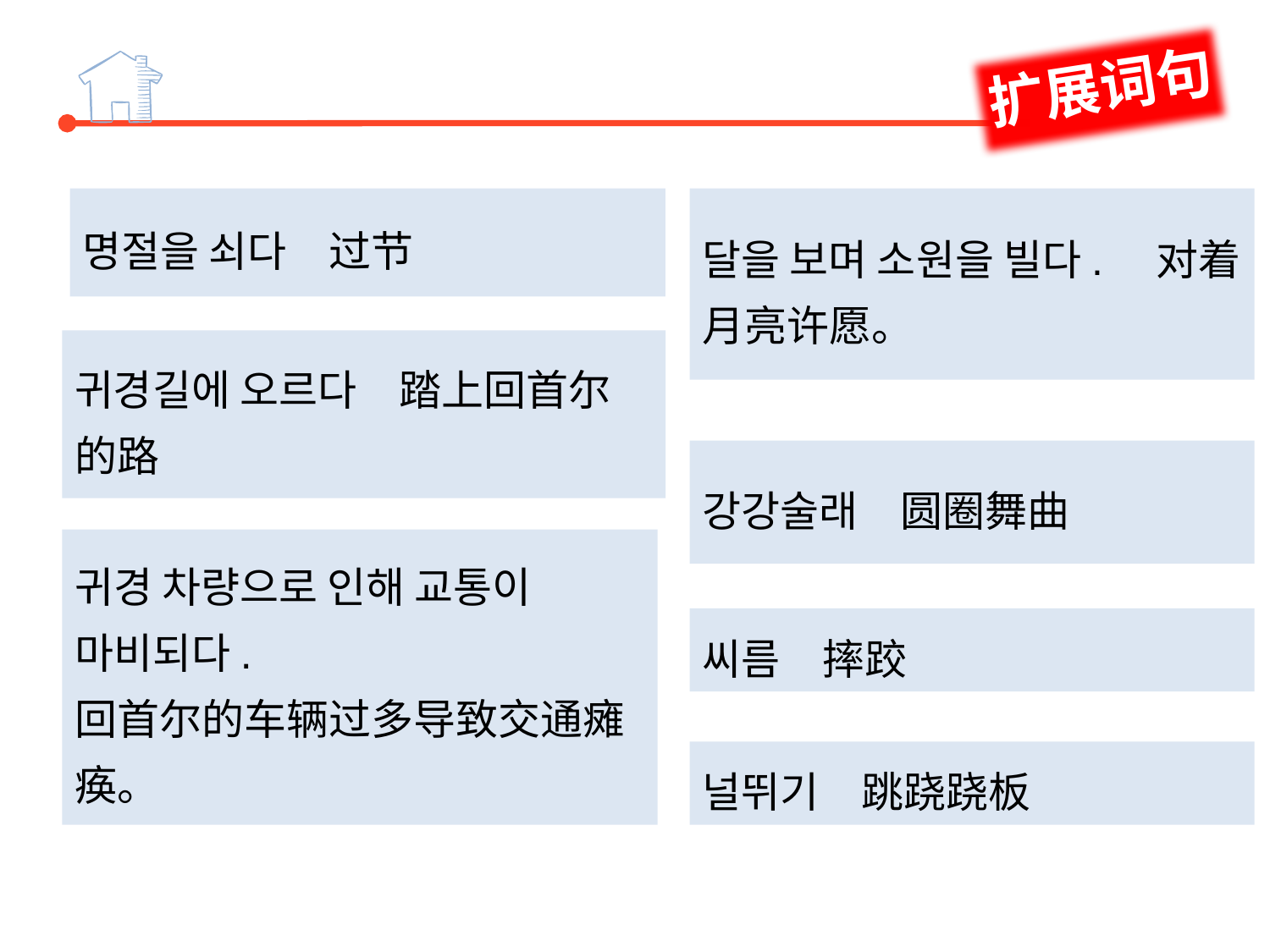

扩展词句

명절을 쇠다　过节
달을 보며 소원을 빌다.　对着月亮许愿。
귀경길에 오르다　踏上回首尔的路
강강술래　圆圈舞曲
귀경 차량으로 인해 교통이 마비되다.
回首尔的车辆过多导致交通瘫痪。
씨름　摔跤
널뛰기　跳跷跷板